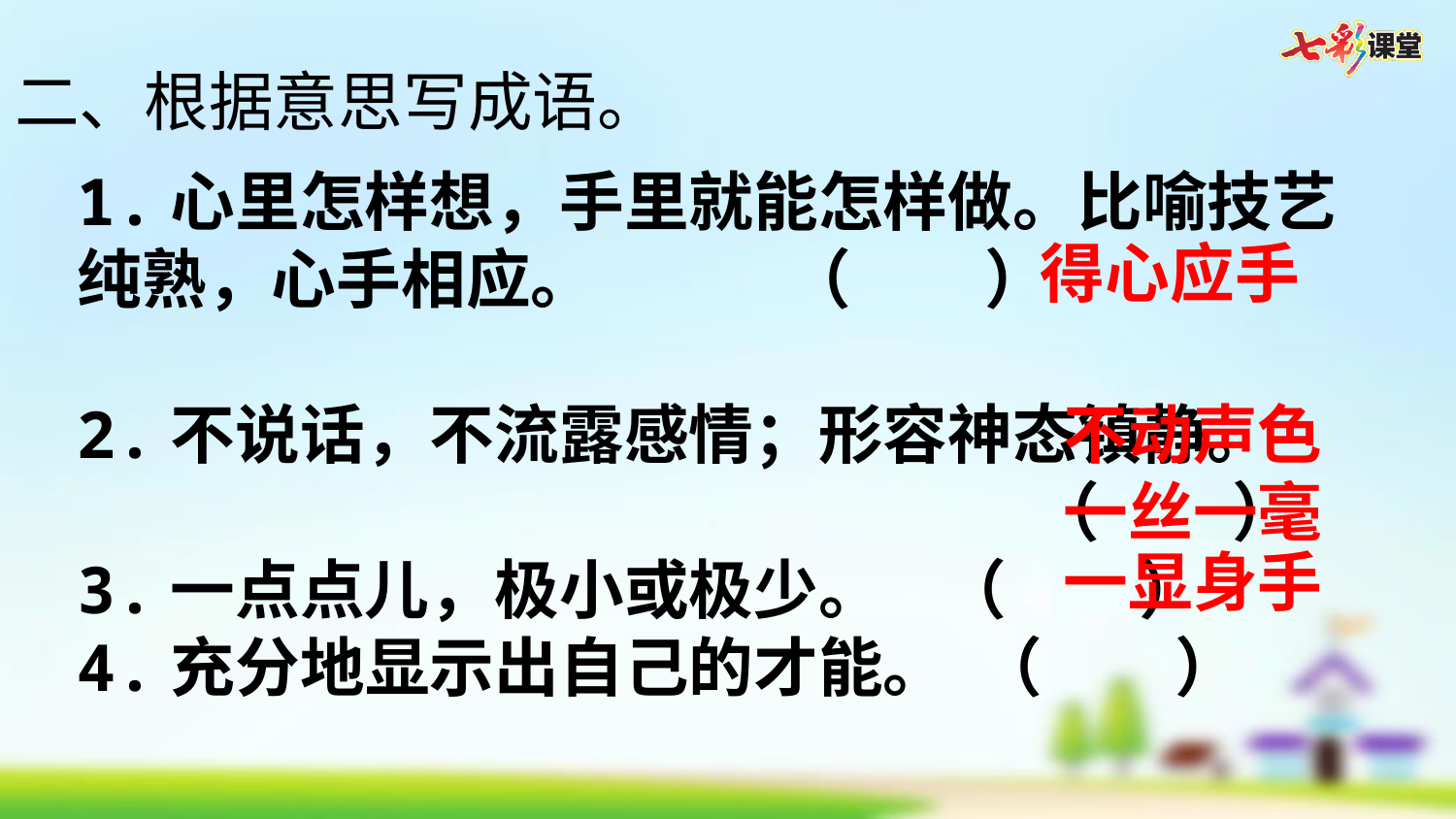

二、根据意思写成语。
1.心里怎样想，手里就能怎样做。比喻技艺纯熟，心手相应。             （         ）
2.不说话，不流露感情；形容神态镇静。
（         ）
3.一点点儿，极小或极少。    （         ）
4.充分地显示出自己的才能。  （         ）
得心应手
不动声色
一丝一毫
一显身手